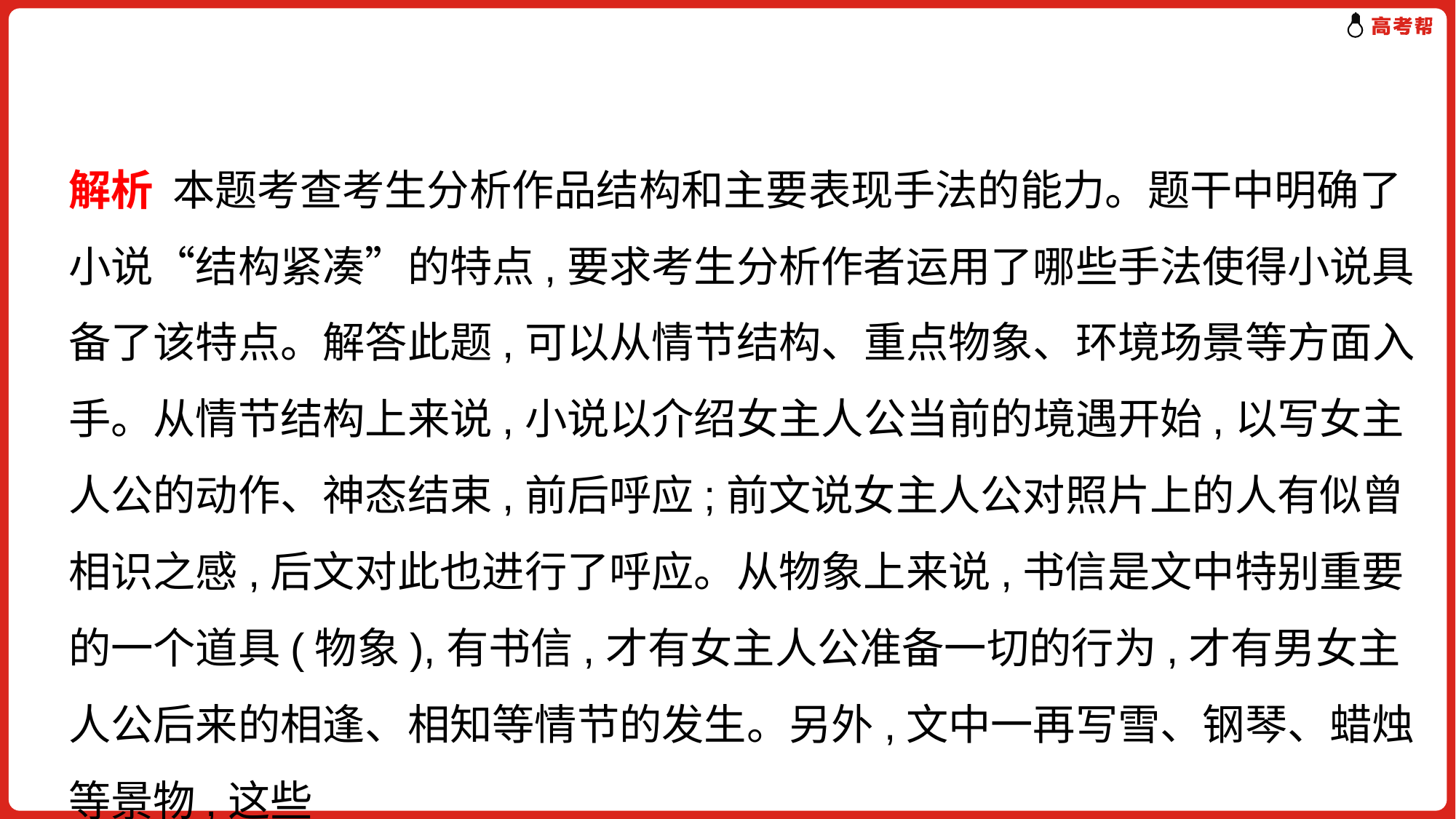

解析  本题考查考生分析作品结构和主要表现手法的能力。题干中明确了小说“结构紧凑”的特点,要求考生分析作者运用了哪些手法使得小说具备了该特点。解答此题,可以从情节结构、重点物象、环境场景等方面入手。从情节结构上来说,小说以介绍女主人公当前的境遇开始,以写女主人公的动作、神态结束,前后呼应;前文说女主人公对照片上的人有似曾相识之感,后文对此也进行了呼应。从物象上来说,书信是文中特别重要的一个道具(物象),有书信,才有女主人公准备一切的行为,才有男女主人公后来的相逢、相知等情节的发生。另外,文中一再写雪、钢琴、蜡烛等景物,这些